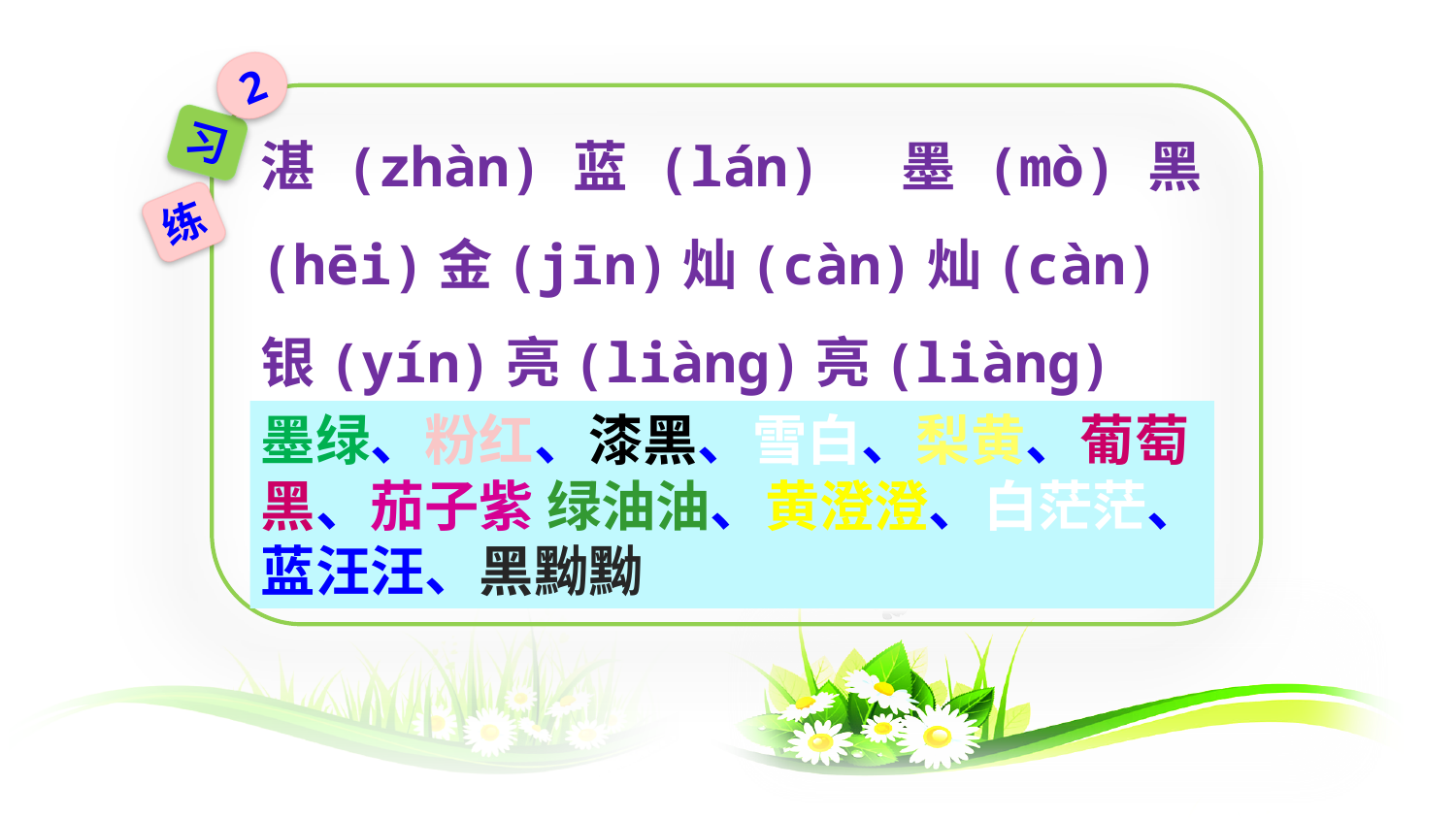

2

湛(zhàn)蓝(lán) 墨(mò)黑(hēi)金(jīn)灿(càn)灿(càn)
银(yín)亮(liànɡ)亮(liànɡ)
习
练
墨绿、粉红、漆黑、雪白、梨黄、葡萄黑、茄子紫 绿油油、黄澄澄、白茫茫、蓝汪汪、黑黝黝